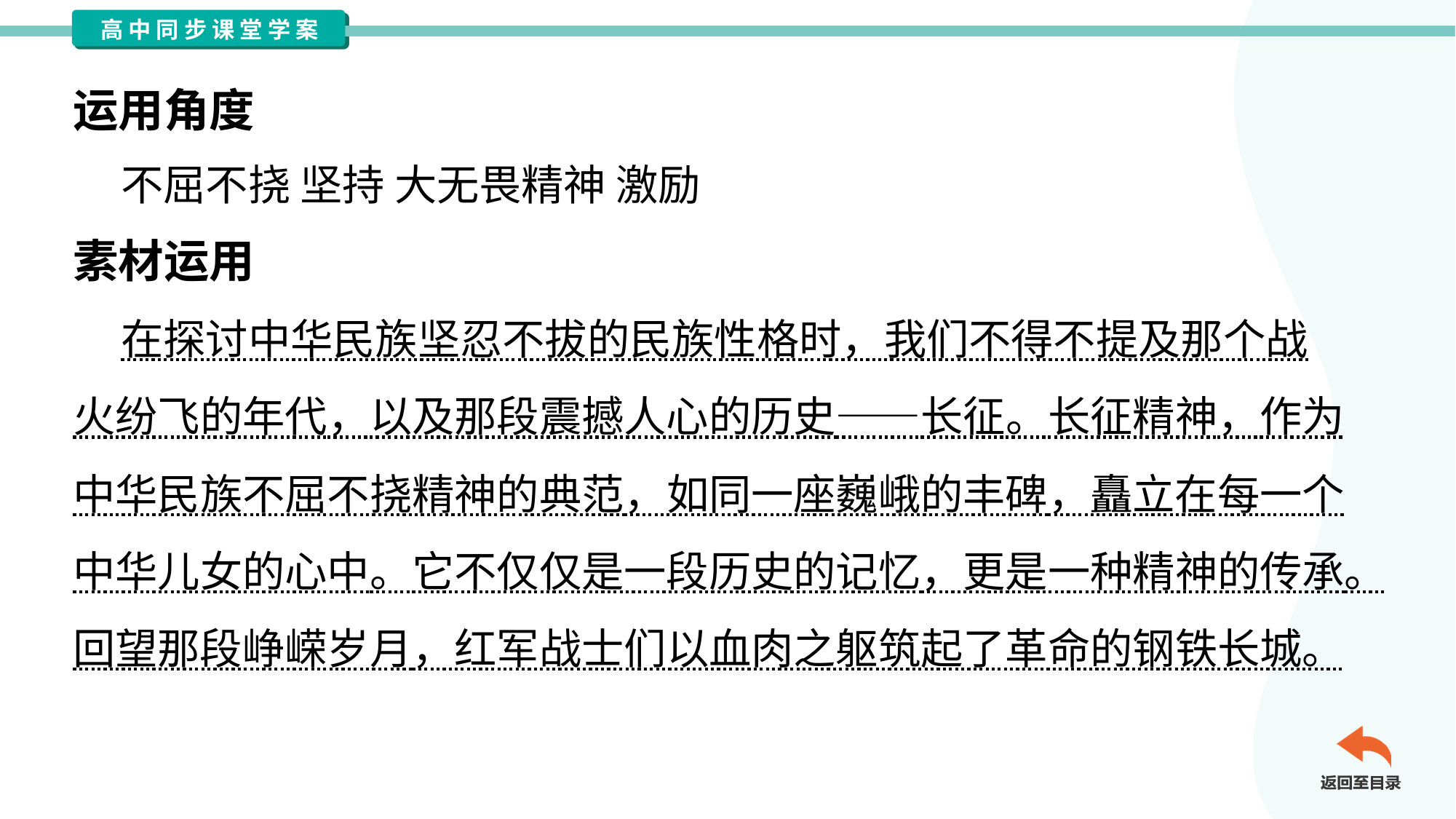

运用角度
    不屈不挠 坚持 大无畏精神 激励
素材运用
    在探讨中华民族坚忍不拔的民族性格时，我们不得不提及那个战
火纷飞的年代，以及那段震撼人心的历史——长征。长征精神，作为
中华民族不屈不挠精神的典范，如同一座巍峨的丰碑，矗立在每一个
中华儿女的心中。它不仅仅是一段历史的记忆，更是一种精神的传承。
回望那段峥嵘岁月，红军战士们以血肉之躯筑起了革命的钢铁长城。